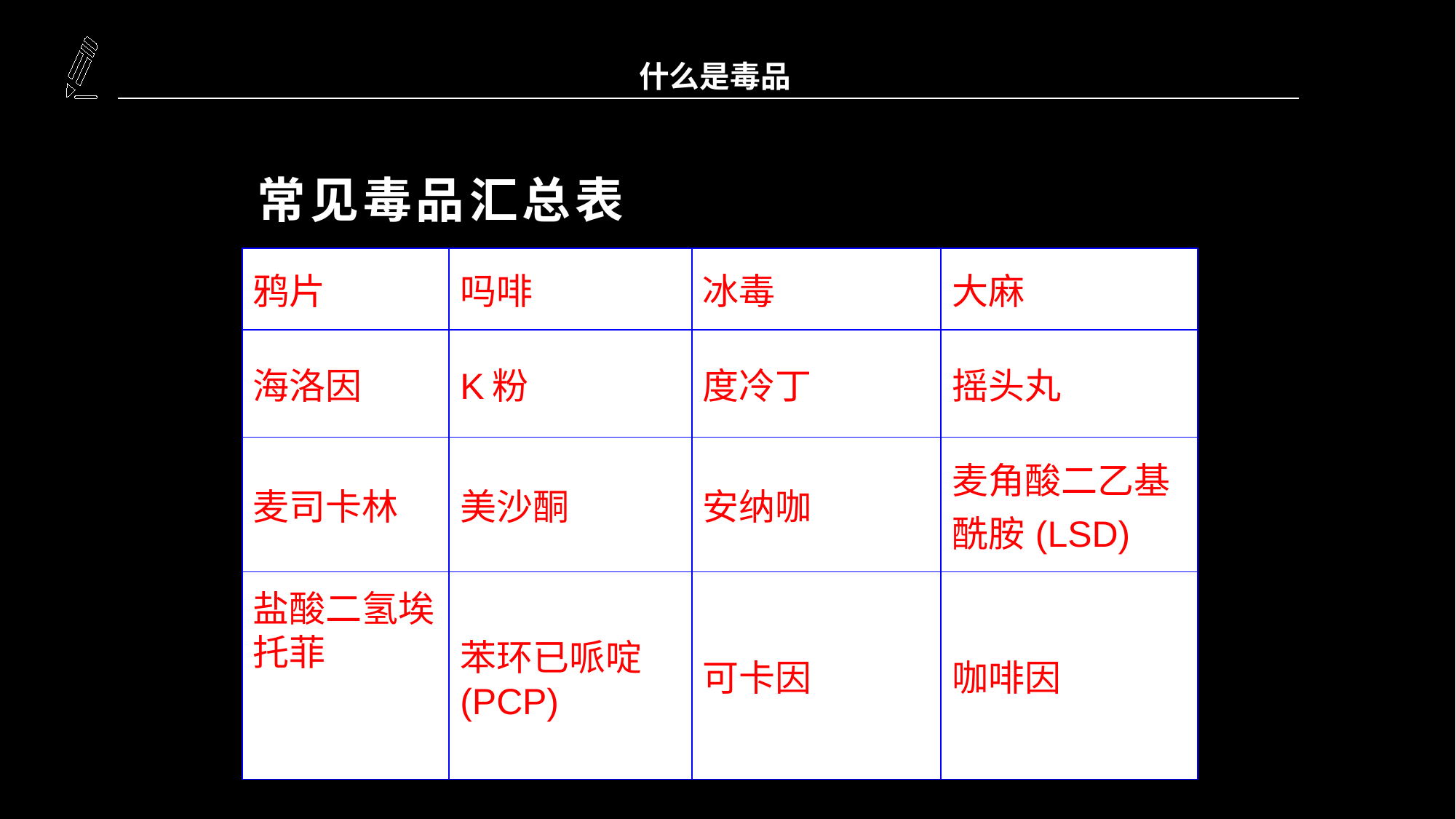

什么是毒品
常见毒品汇总表
| 鸦片 | 吗啡 | 冰毒 | 大麻 |
| --- | --- | --- | --- |
| 海洛因 | K粉 | 度冷丁 | 摇头丸 |
| 麦司卡林 | 美沙酮 | 安纳咖 | 麦角酸二乙基酰胺(LSD) |
|  | 苯环已哌啶(PCP) | 可卡因 | 咖啡因 |
盐酸二氢埃托菲